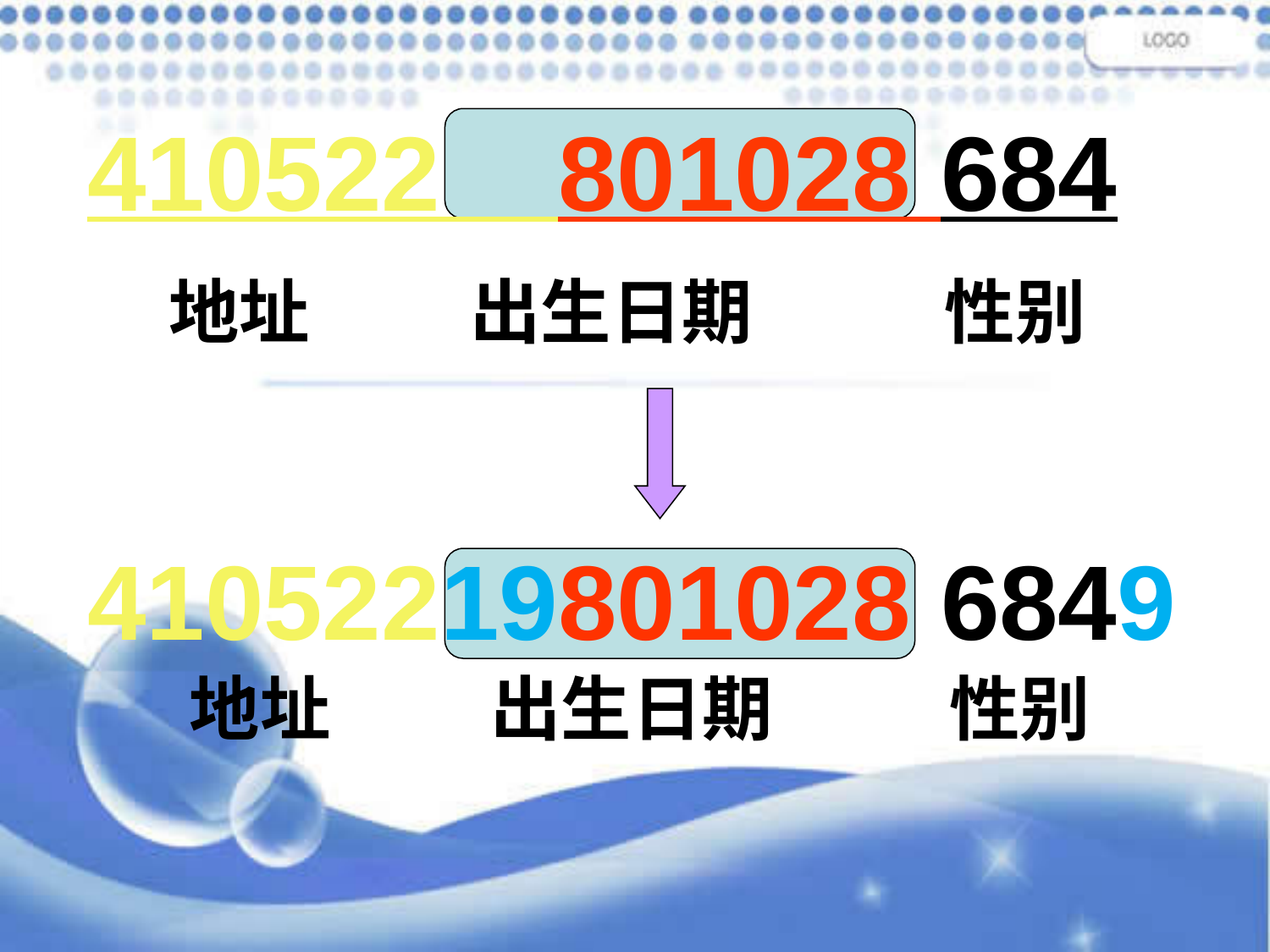

410522    801028 684
    地址                    出生日期            性别

41052219801028 6849

   地址          出生日期           性别